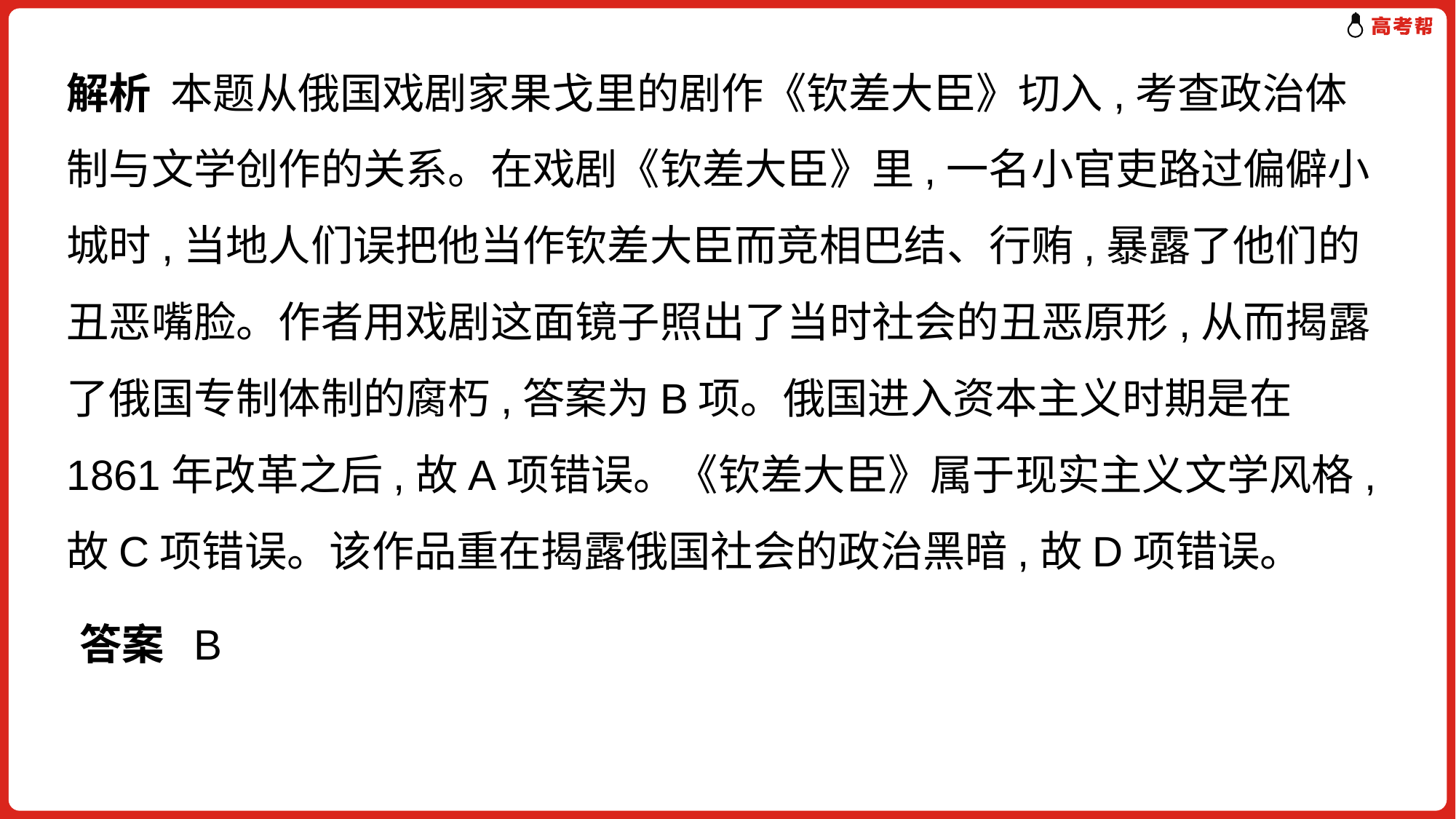

解析  本题从俄国戏剧家果戈里的剧作《钦差大臣》切入,考查政治体制与文学创作的关系。在戏剧《钦差大臣》里,一名小官吏路过偏僻小城时,当地人们误把他当作钦差大臣而竞相巴结、行贿,暴露了他们的丑恶嘴脸。作者用戏剧这面镜子照出了当时社会的丑恶原形,从而揭露了俄国专制体制的腐朽,答案为B项。俄国进入资本主义时期是在1861年改革之后,故A项错误。《钦差大臣》属于现实主义文学风格,故C项错误。该作品重在揭露俄国社会的政治黑暗,故D项错误。
答案  B